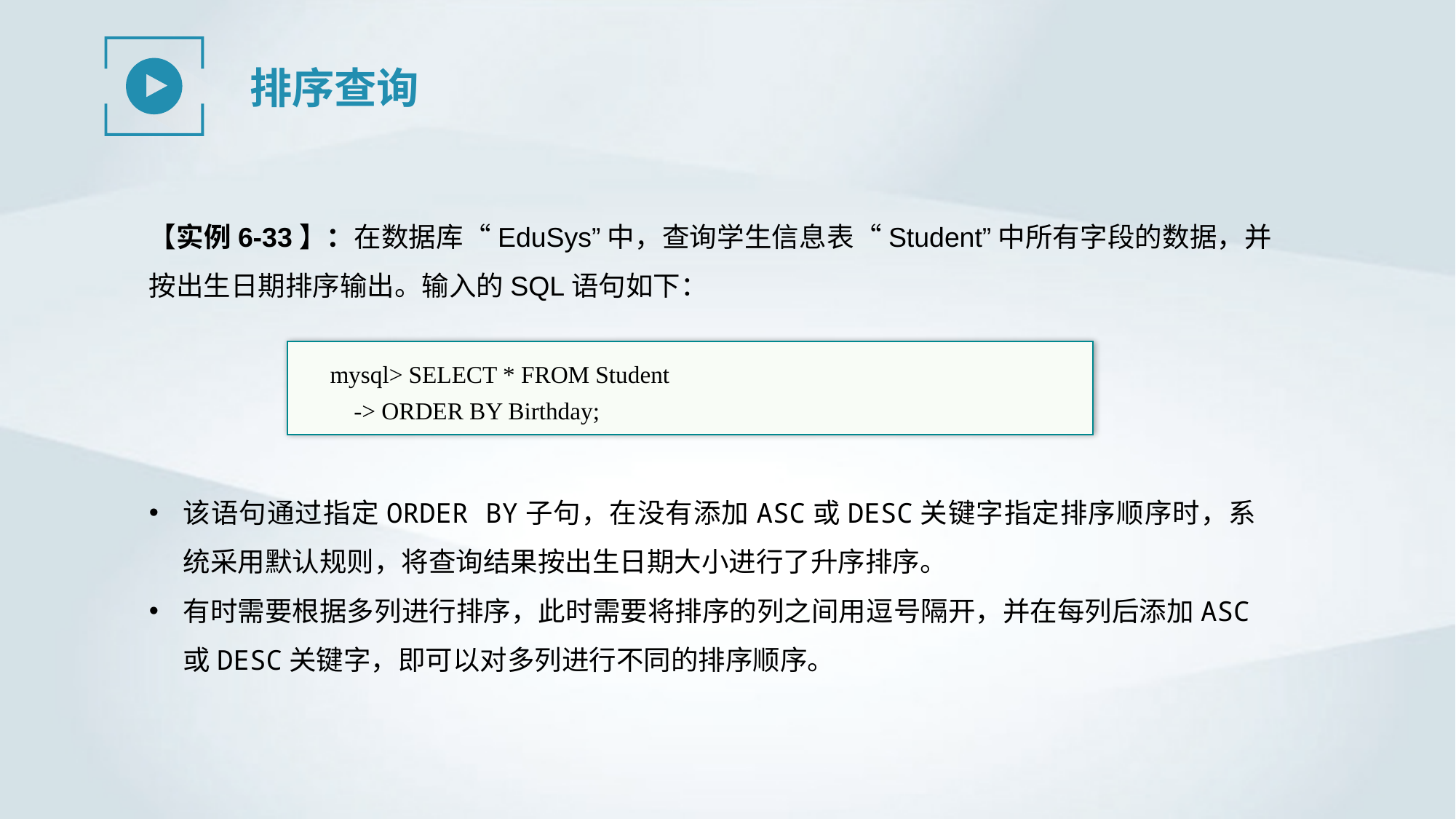

排序查询
【实例6-33】：在数据库“EduSys”中，查询学生信息表“Student”中所有字段的数据，并按出生日期排序输出。输入的SQL语句如下：
mysql> SELECT * FROM Student
    -> ORDER BY Birthday;
该语句通过指定ORDER BY子句，在没有添加ASC或DESC关键字指定排序顺序时，系统采用默认规则，将查询结果按出生日期大小进行了升序排序。
有时需要根据多列进行排序，此时需要将排序的列之间用逗号隔开，并在每列后添加ASC或DESC关键字，即可以对多列进行不同的排序顺序。